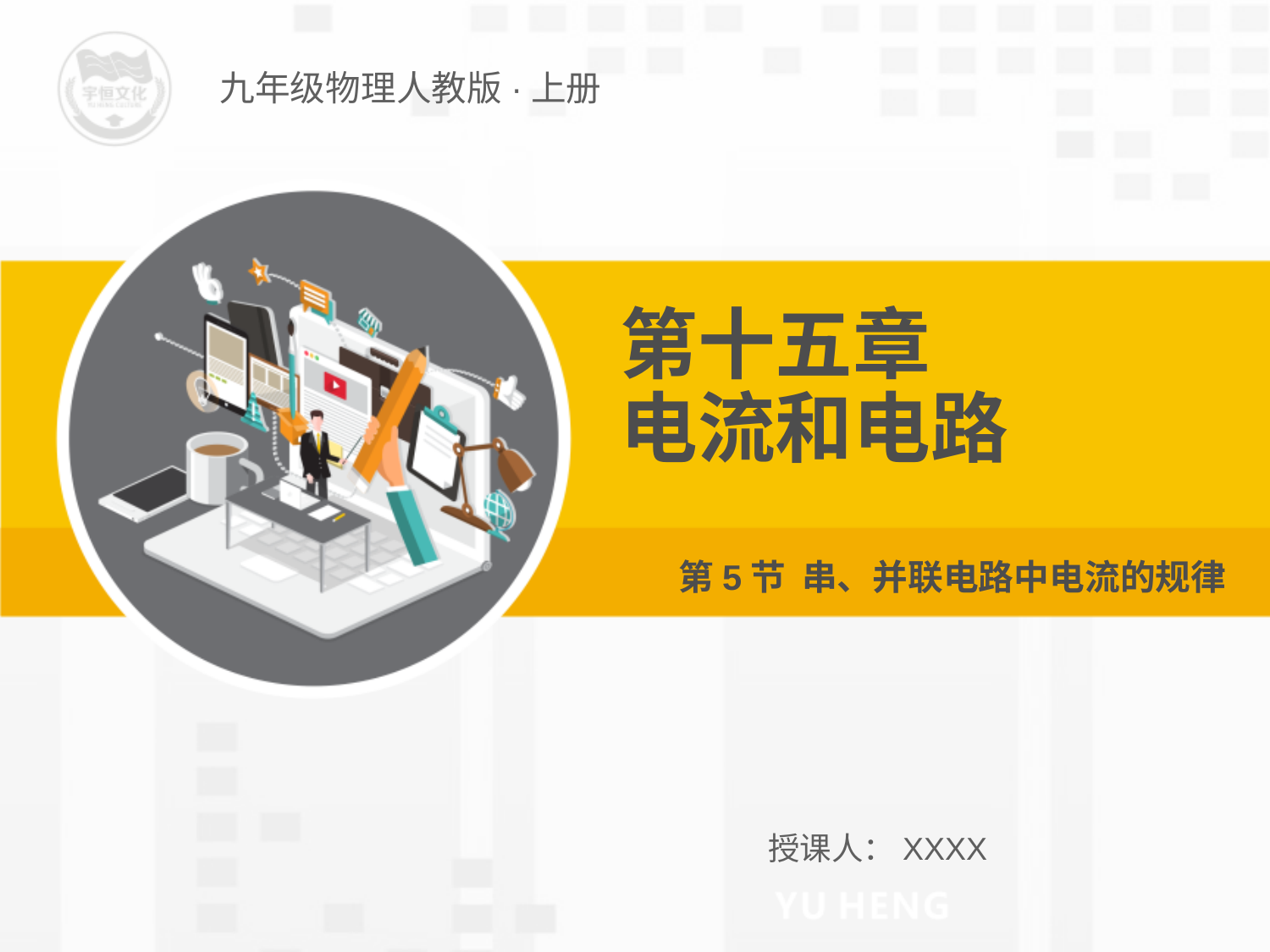

九年级物理人教版·上册
第十五章
电流和电路
第5节  串、并联电路中电流的规律

授课人：XXXX